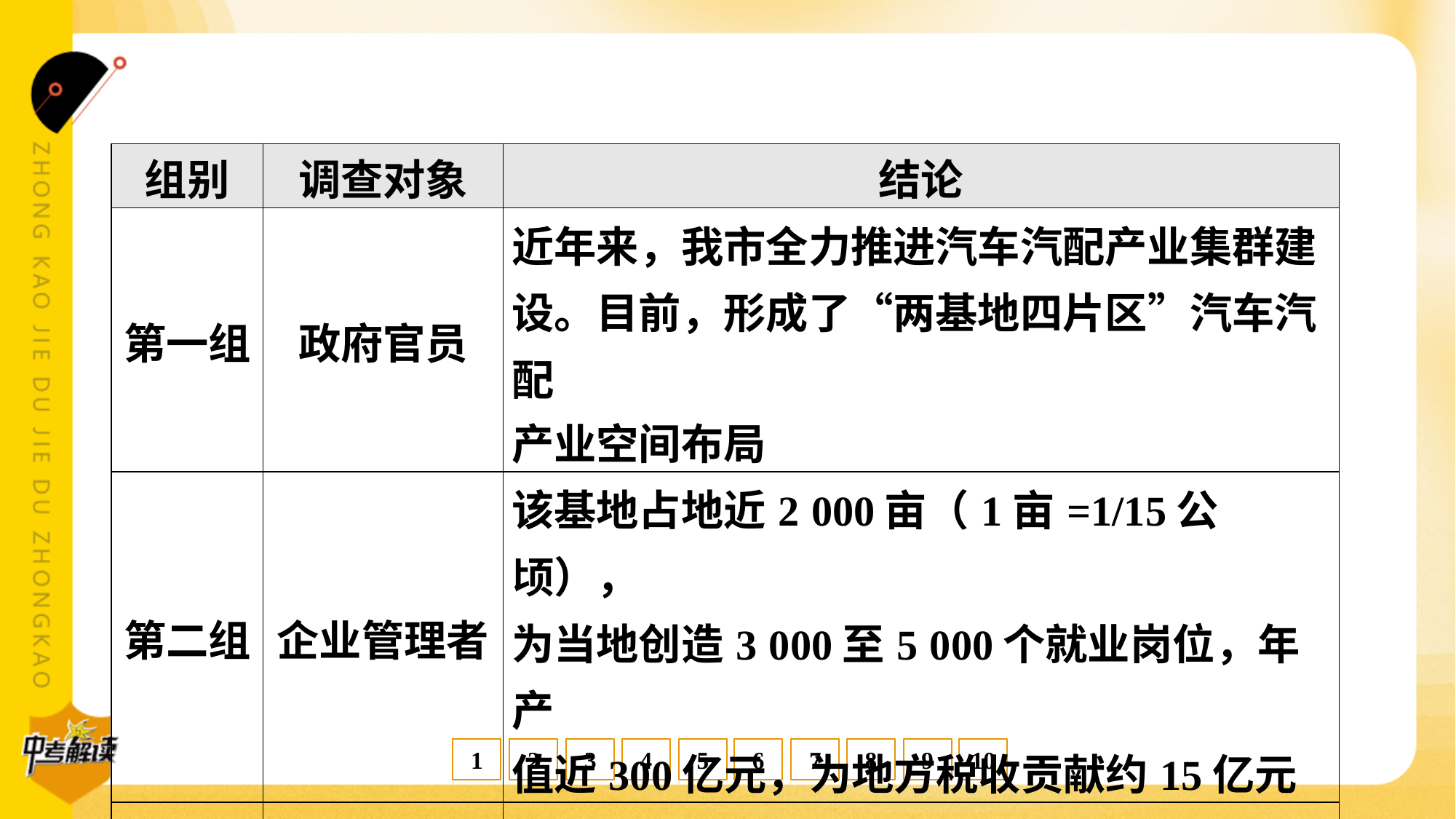

表13-1 调查汇总情况#1.1
| 组别 | 调查对象 | 结论 |
| --- | --- | --- |
| 第一组 | 政府官员 | 近年来，我市全力推进汽车汽配产业集群建 设。目前，形成了“两基地四片区”汽车汽配 产业空间布局 |
| 第二组 | 企业管理者 | 该基地占地近2 000亩（1亩=1/15公顷）， 为当地创造3 000至5 000个就业岗位，年产 值近300亿元，为地方税收贡献约15亿元 |
| 第三组 | 市民 | 全市公交车等商用车都陆续换成了本地生产 的新能源汽车 |